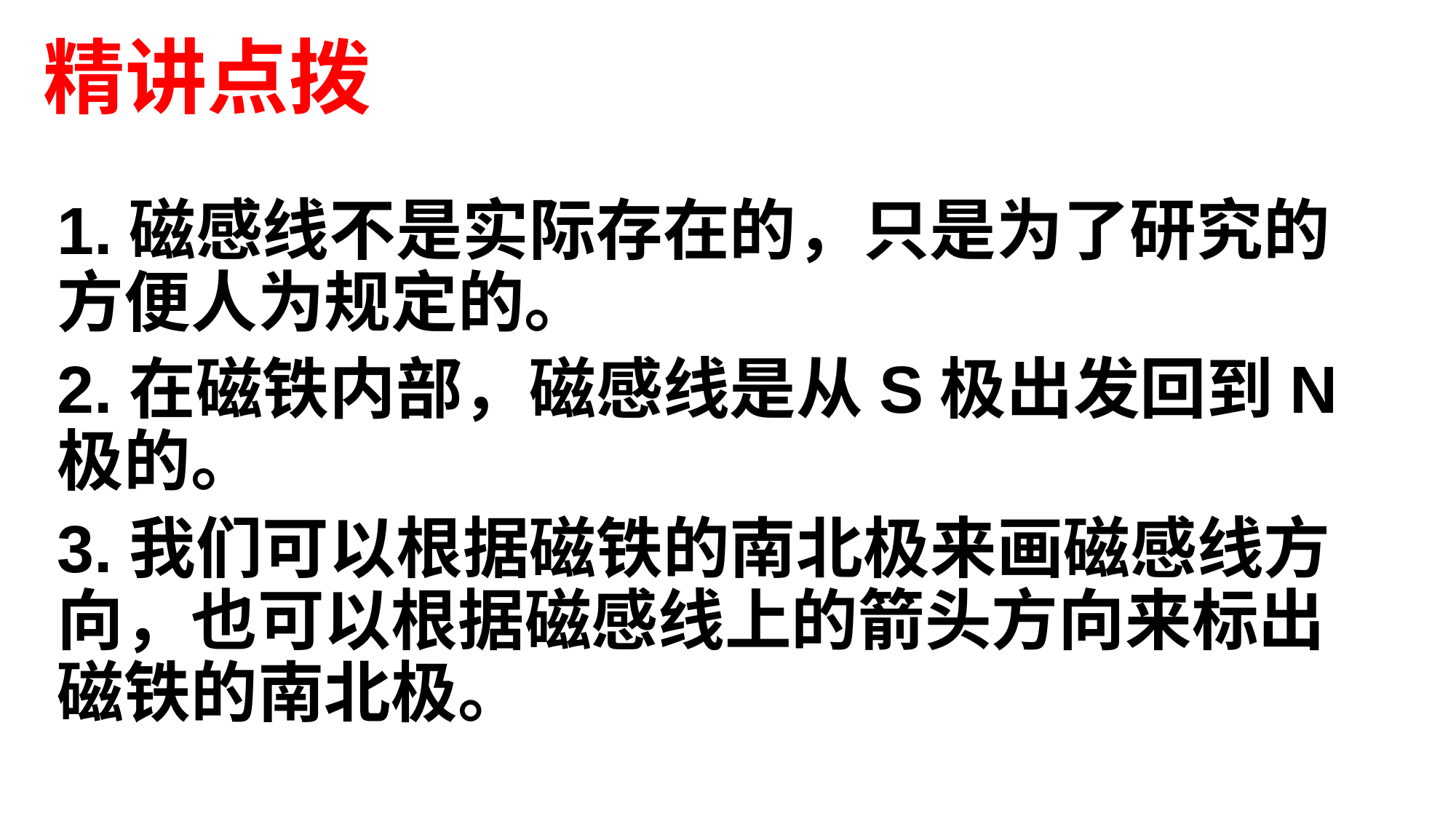

# 精讲点拨
1.磁感线不是实际存在的，只是为了研究的方便人为规定的。
2.在磁铁内部，磁感线是从S极出发回到N极的。
3.我们可以根据磁铁的南北极来画磁感线方向，也可以根据磁感线上的箭头方向来标出磁铁的南北极。